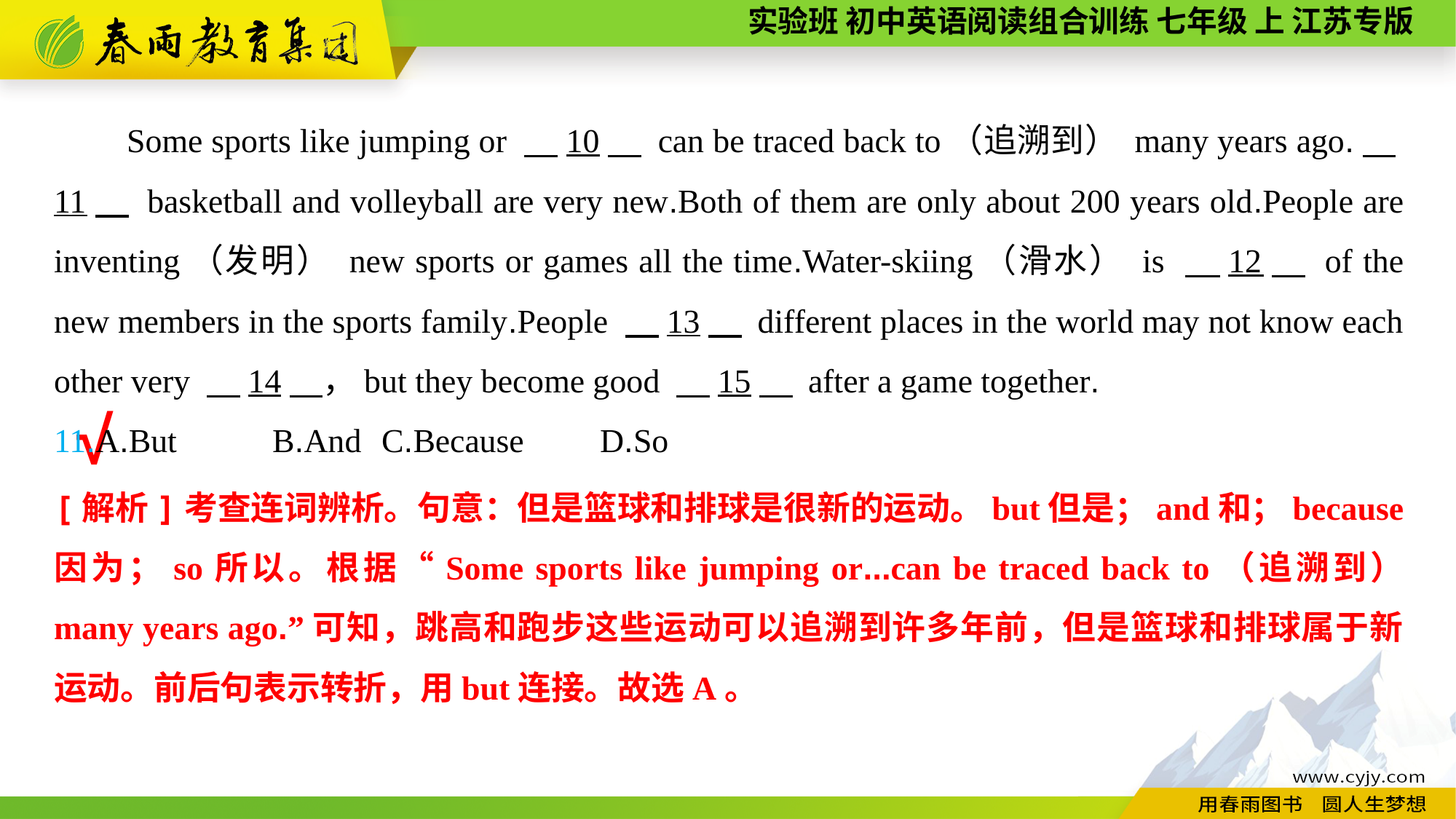

Some sports like jumping or 　10　 can be traced back to（追溯到） many years ago.　11　 basketball and volleyball are very new.Both of them are only about 200 years old.People are inventing（发明） new sports or games all the time.Water-skiing（滑水） is 　12　 of the new members in the sports family.People 　13　 different places in the world may not know each other very 　14　，but they become good 　15　 after a game together.
11.A.But	B.And	C.Because	D.So
√
[解析]考查连词辨析。句意：但是篮球和排球是很新的运动。but但是；and和；because因为；so所以。根据“Some sports like jumping or...can be traced back to（追溯到） many years ago.”可知，跳高和跑步这些运动可以追溯到许多年前，但是篮球和排球属于新运动。前后句表示转折，用but连接。故选A。